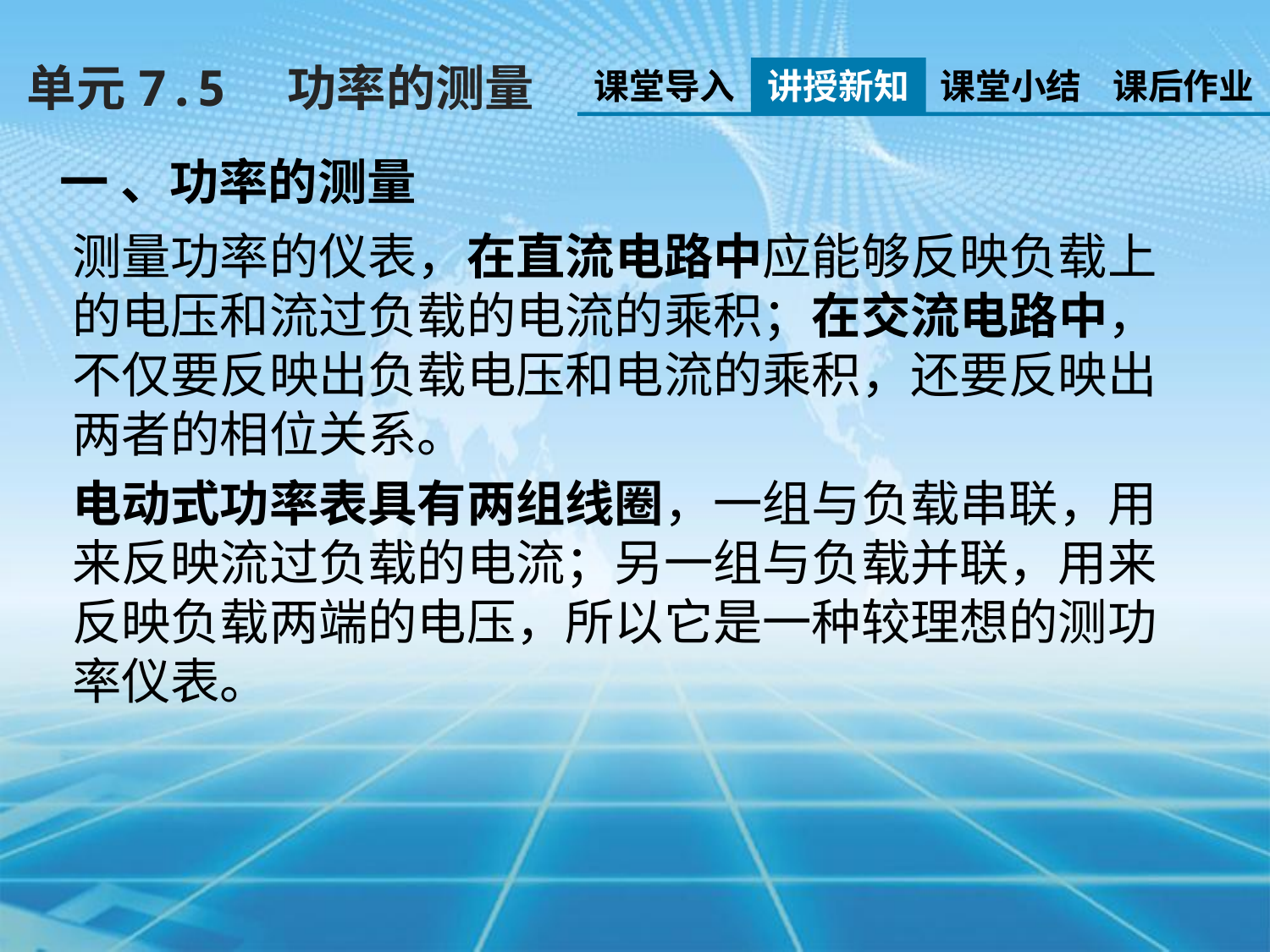

单元7.5　功率的测量
课堂导入
讲授新知
课堂小结
课后作业
一 、功率的测量
测量功率的仪表，在直流电路中应能够反映负载上的电压和流过负载的电流的乘积；在交流电路中，不仅要反映出负载电压和电流的乘积，还要反映出两者的相位关系。
电动式功率表具有两组线圈，一组与负载串联，用来反映流过负载的电流；另一组与负载并联，用来反映负载两端的电压，所以它是一种较理想的测功率仪表。